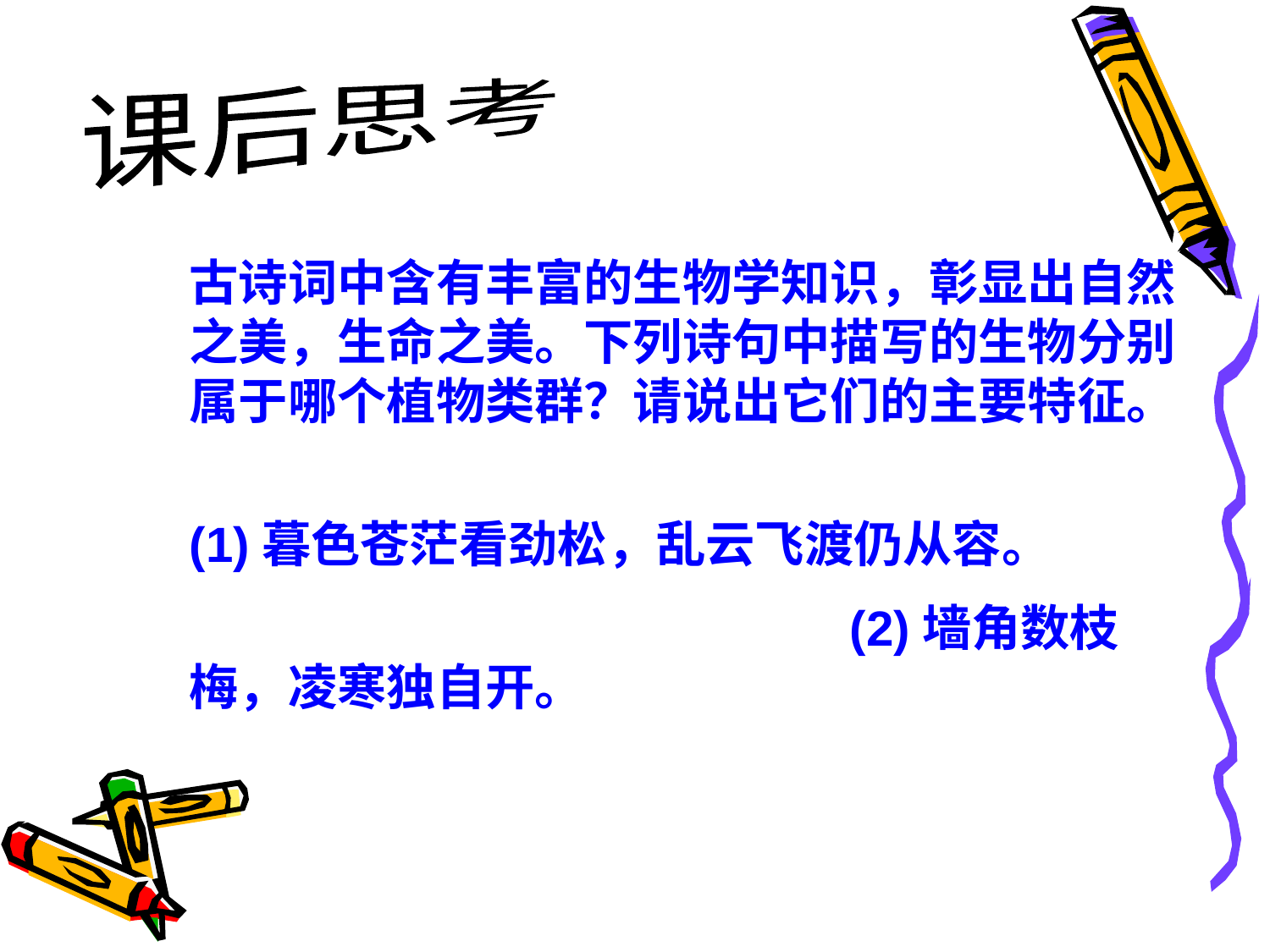

课后思考
古诗词中含有丰富的生物学知识，彰显出自然之美，生命之美。下列诗句中描写的生物分别属于哪个植物类群？请说出它们的主要特征。
(1)暮色苍茫看劲松，乱云飞渡仍从容。
                                                (2)墙角数枝梅，凌寒独自开。